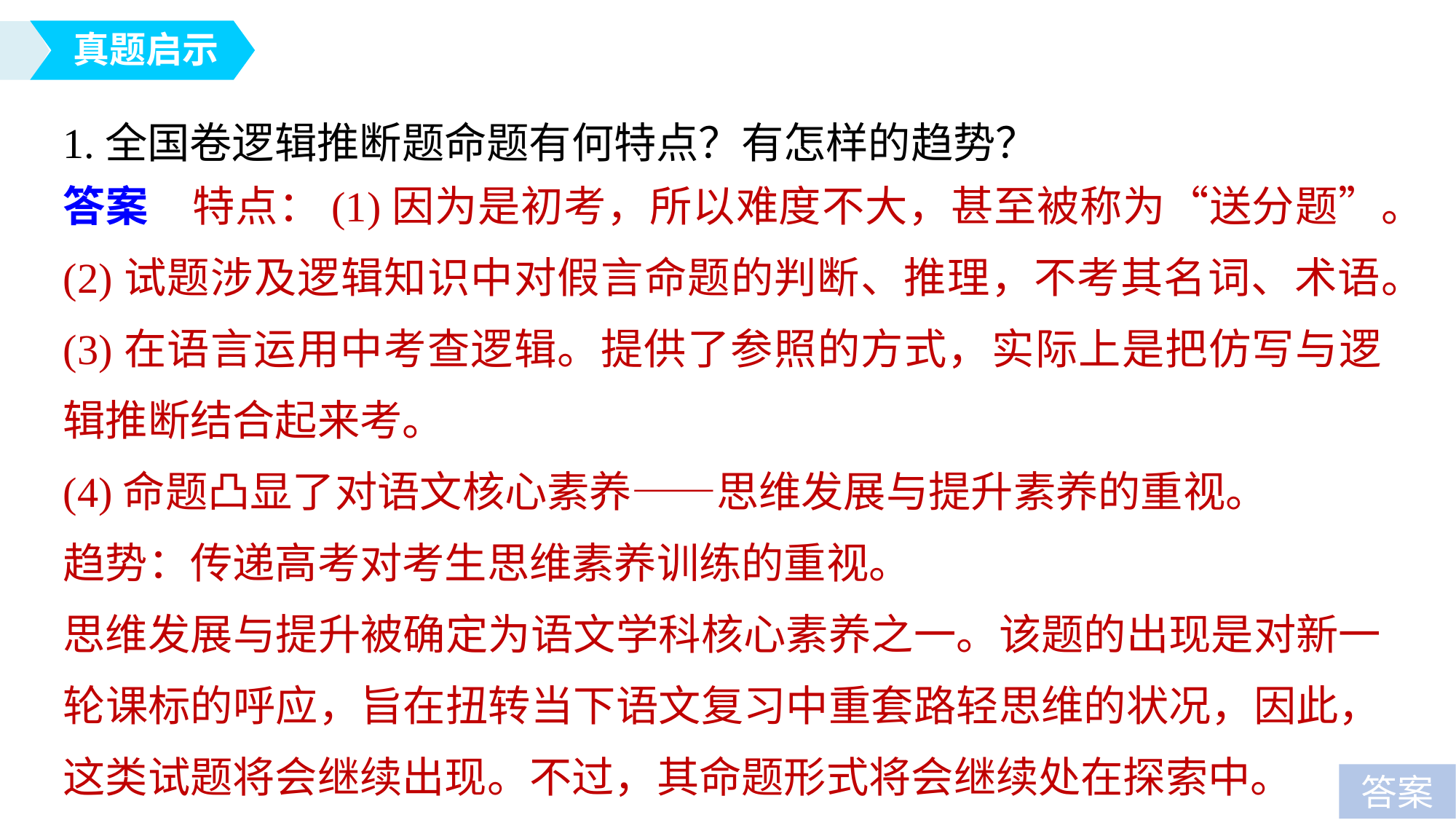

真题启示

1.全国卷逻辑推断题命题有何特点？有怎样的趋势？
答案　特点：(1)因为是初考，所以难度不大，甚至被称为“送分题”。
(2)试题涉及逻辑知识中对假言命题的判断、推理，不考其名词、术语。
(3)在语言运用中考查逻辑。提供了参照的方式，实际上是把仿写与逻辑推断结合起来考。
(4)命题凸显了对语文核心素养——思维发展与提升素养的重视。
趋势：传递高考对考生思维素养训练的重视。
思维发展与提升被确定为语文学科核心素养之一。该题的出现是对新一轮课标的呼应，旨在扭转当下语文复习中重套路轻思维的状况，因此，这类试题将会继续出现。不过，其命题形式将会继续处在探索中。
答案